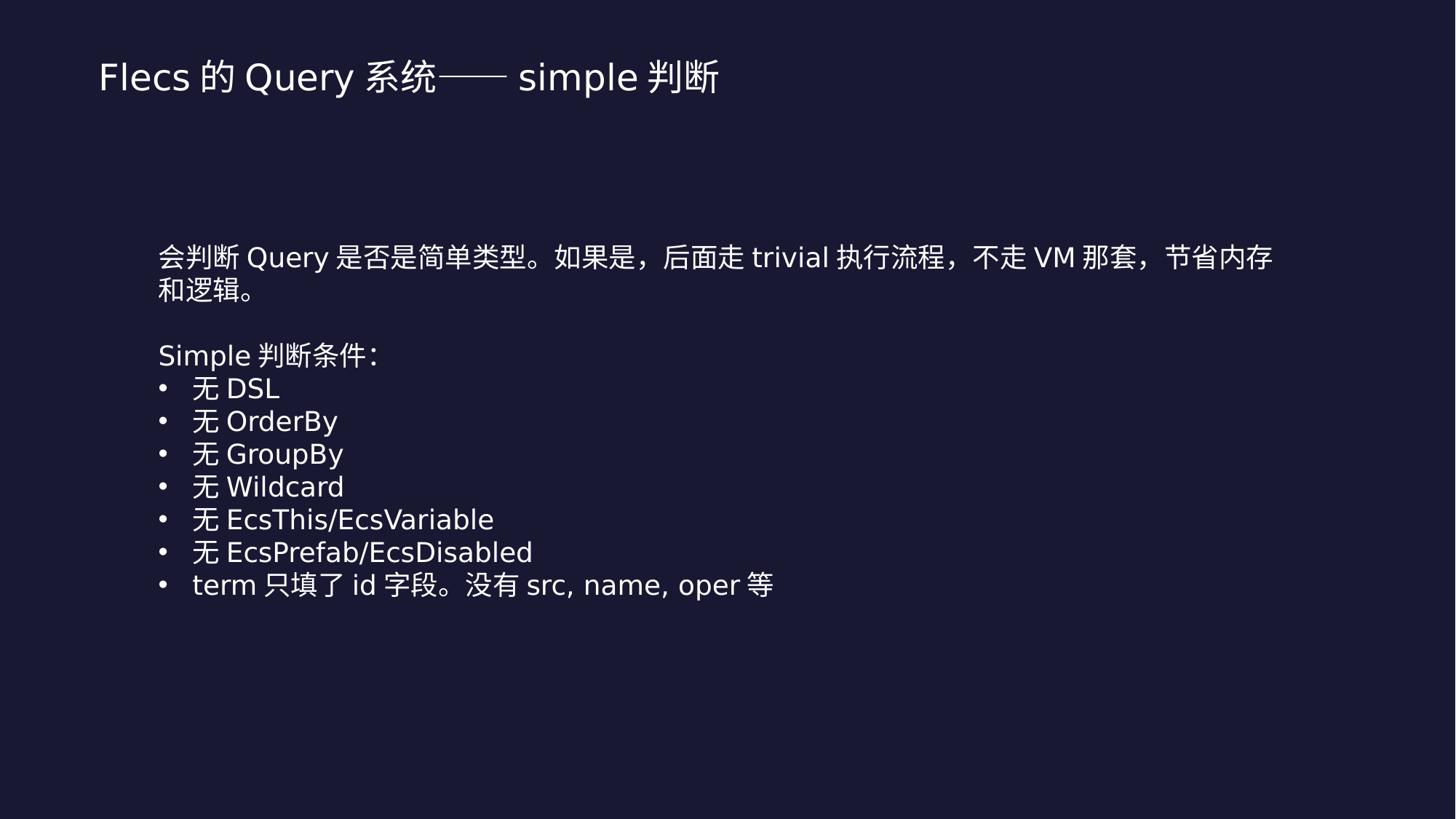

Flecs的Query系统——simple判断
会判断Query是否是简单类型。如果是，后面走trivial执行流程，不走VM那套，节省内存和逻辑。

Simple判断条件：
无DSL
无OrderBy
无GroupBy
无Wildcard
无EcsThis/EcsVariable
无EcsPrefab/EcsDisabled
term只填了id字段。没有src, name, oper等